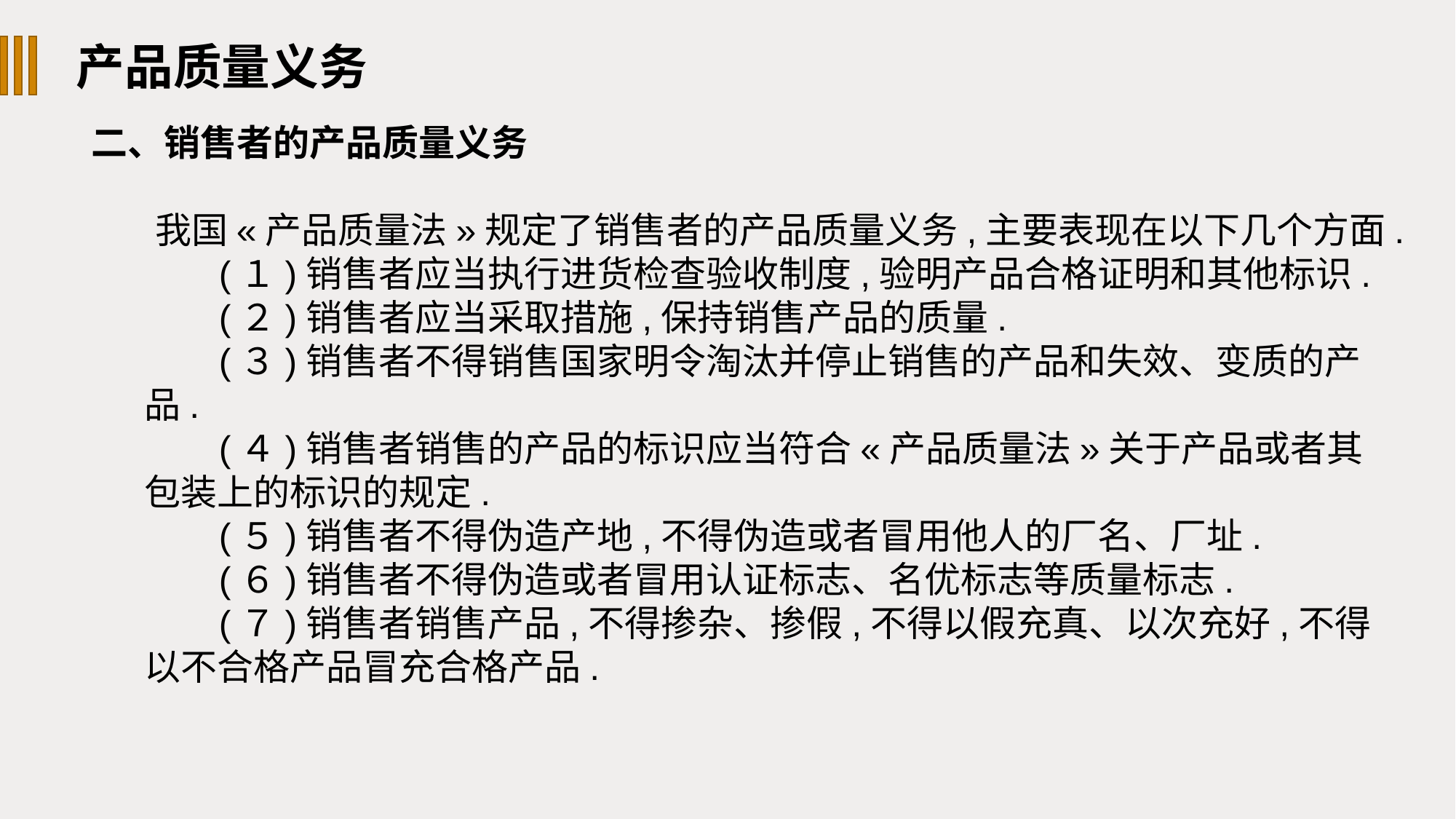

产品质量义务

二、销售者的产品质量义务

我国«产品质量法»规定了销售者的产品质量义务,主要表现在以下几个方面.
(１)销售者应当执行进货检查验收制度,验明产品合格证明和其他标识.
(２)销售者应当采取措施,保持销售产品的质量.
(３)销售者不得销售国家明令淘汰并停止销售的产品和失效、变质的产品.
(４)销售者销售的产品的标识应当符合«产品质量法»关于产品或者其包装上的标识的规定.
(５)销售者不得伪造产地,不得伪造或者冒用他人的厂名、厂址.
(６)销售者不得伪造或者冒用认证标志、名优标志等质量标志.
(７)销售者销售产品,不得掺杂、掺假,不得以假充真、以次充好,不得以不合格产品冒充合格产品.